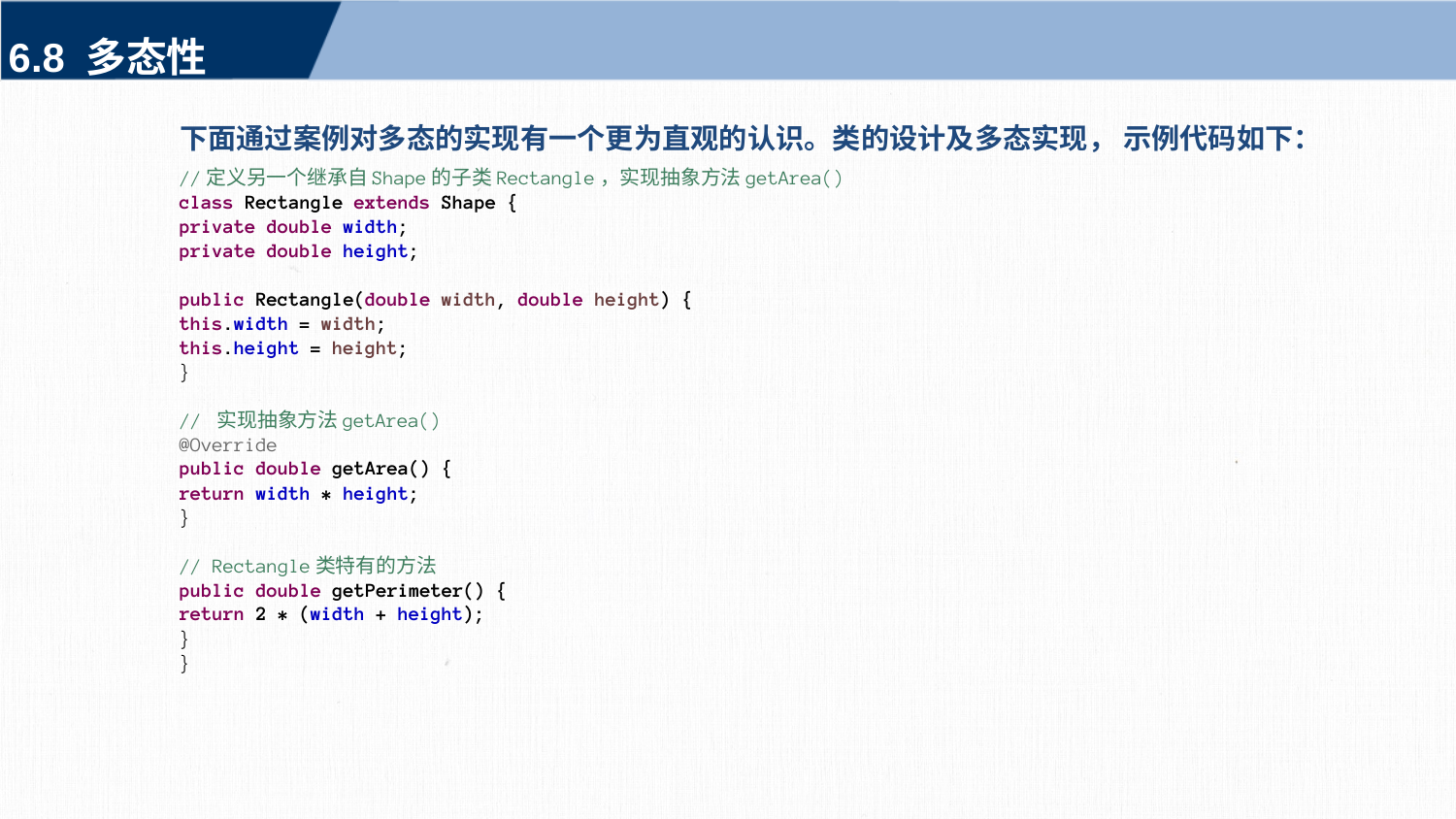

6.8 多态性

下面通过案例对多态的实现有一个更为直观的认识。类的设计及多态实现， 示例代码如下：
//定义另一个继承自Shape的子类Rectangle，实现抽象方法getArea()
class Rectangle extends Shape {
private double width;
private double height;

public Rectangle(double width, double height) {
this.width = width;
this.height = height;
}

// 实现抽象方法getArea()
@Override
public double getArea() {
return width * height;
}

// Rectangle类特有的方法
public double getPerimeter() {
return 2 * (width + height);
}
}